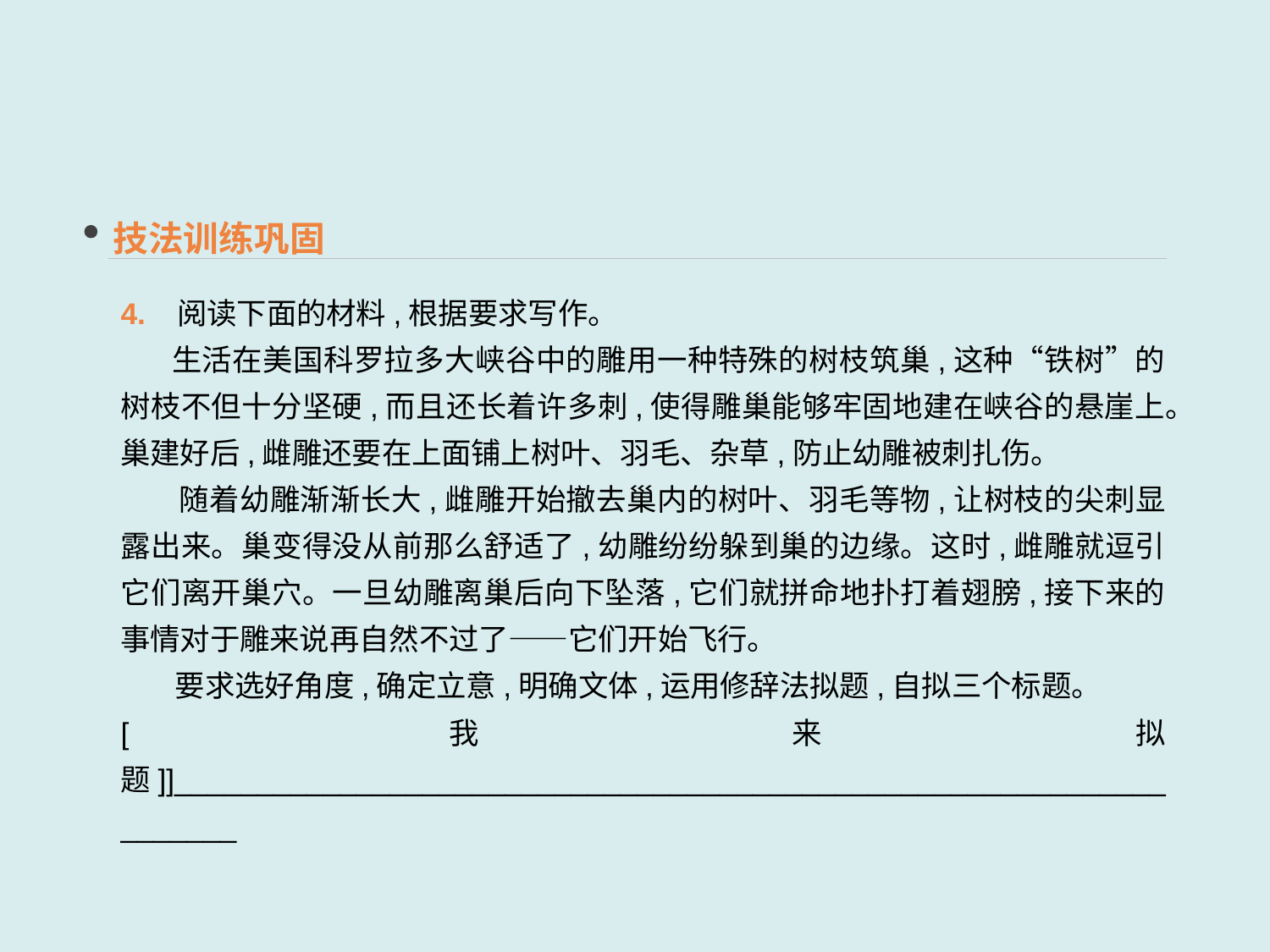

技法训练巩固

4.   阅读下面的材料,根据要求写作。
      生活在美国科罗拉多大峡谷中的雕用一种特殊的树枝筑巢,这种“铁树”的树枝不但十分坚硬,而且还长着许多刺,使得雕巢能够牢固地建在峡谷的悬崖上。巢建好后,雌雕还要在上面铺上树叶、羽毛、杂草,防止幼雕被刺扎伤。
       随着幼雕渐渐长大,雌雕开始撤去巢内的树叶、羽毛等物,让树枝的尖刺显露出来。巢变得没从前那么舒适了,幼雕纷纷躲到巢的边缘。这时,雌雕就逗引它们离开巢穴。一旦幼雕离巢后向下坠落,它们就拼命地扑打着翅膀,接下来的事情对于雕来说再自然不过了——它们开始飞行。
       要求选好角度,确定立意,明确文体,运用修辞法拟题,自拟三个标题。
[我来拟题]]___________________________________________________________________